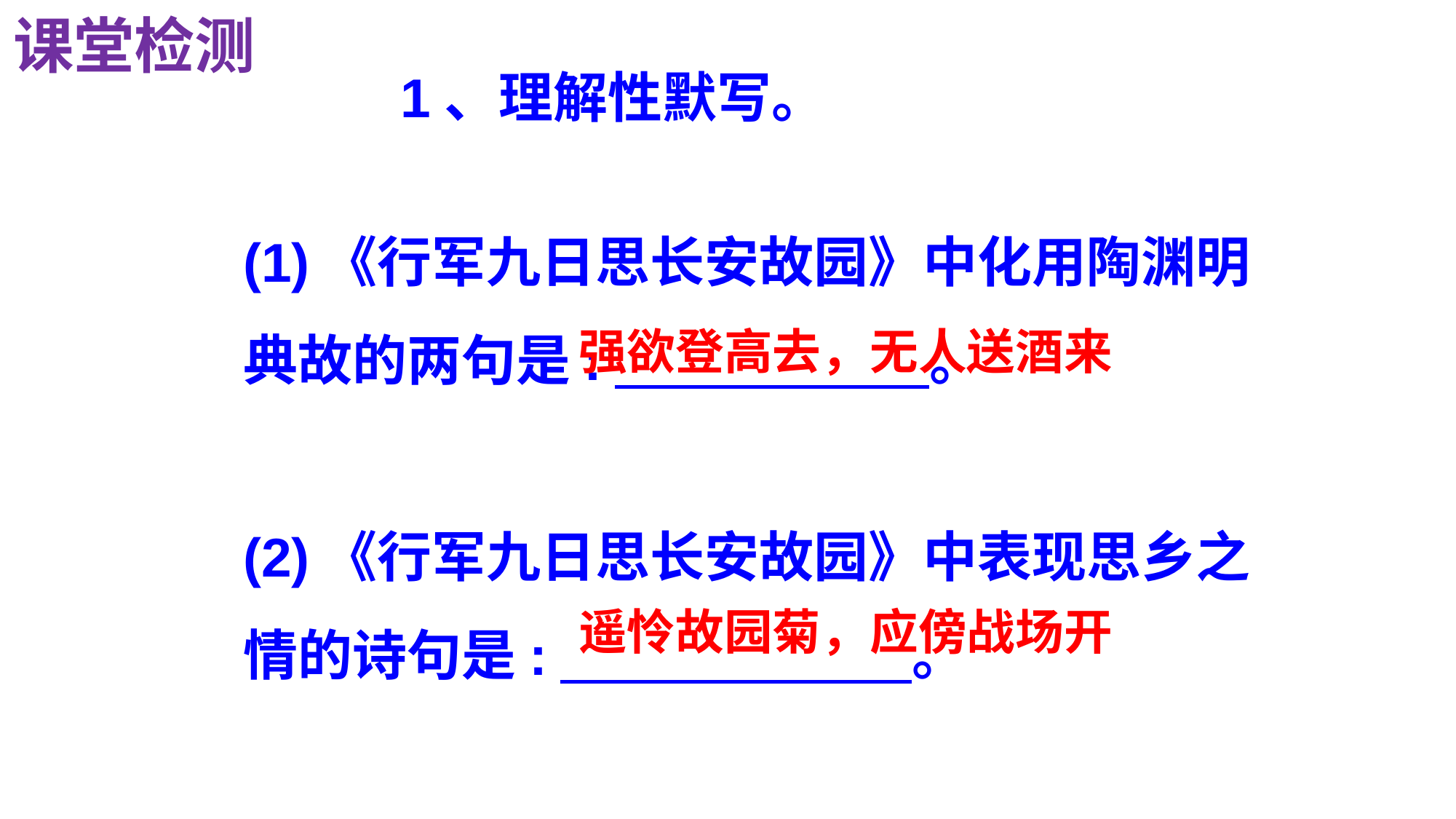

课堂检测
1、理解性默写。
(1)《行军九日思长安故园》中化用陶渊明
典故的两句是:　                     。

(2)《行军九日思长安故园》中表现思乡之
情的诗句是:　                        。
强欲登高去，无人送酒来
遥怜故园菊，应傍战场开